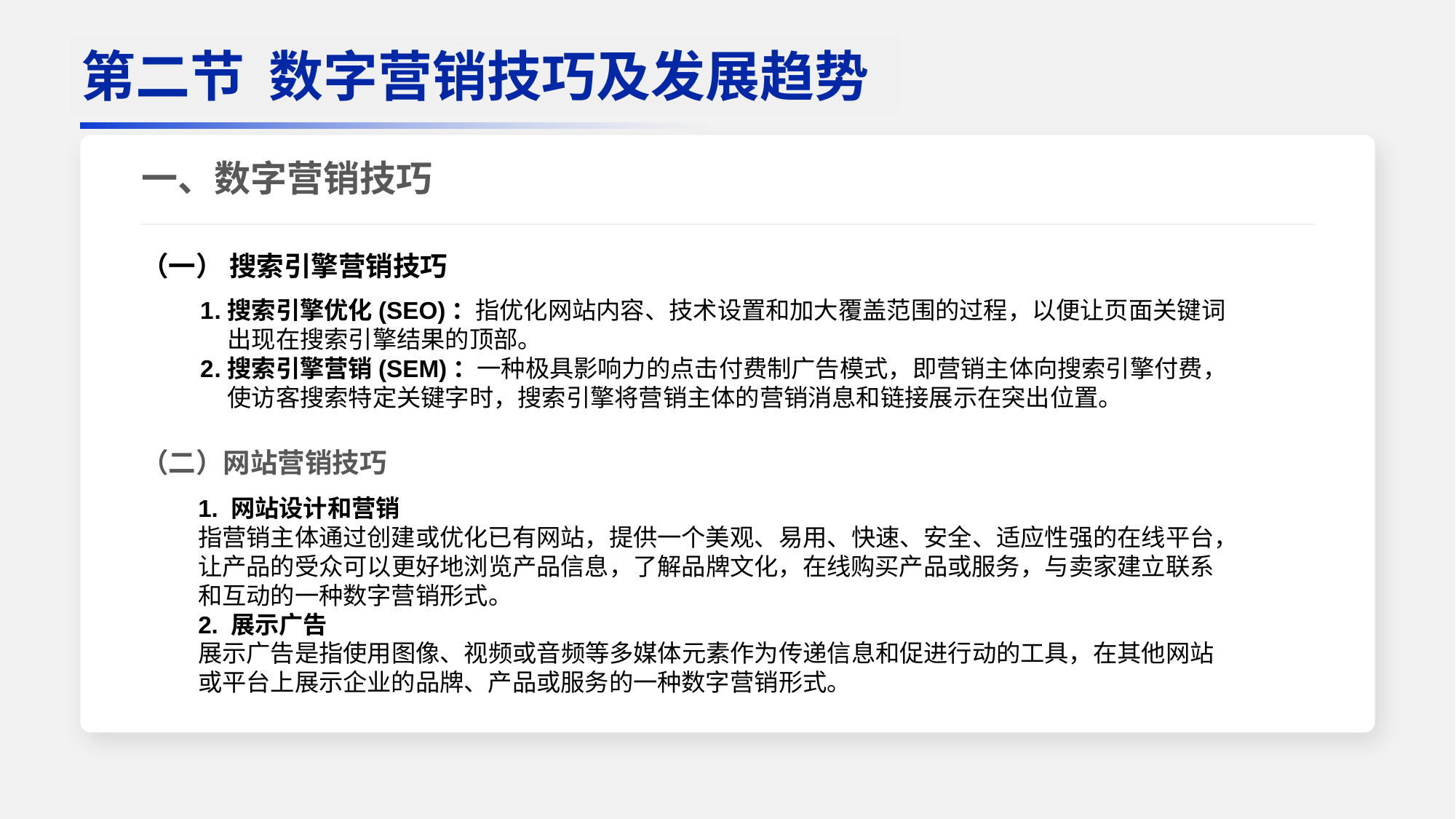

一、数字营销技巧
（一） 搜索引擎营销技巧
（二）网站营销技巧
第二节  数字营销技巧及发展趋势
搜索引擎优化(SEO)：指优化网站内容、技术设置和加大覆盖范围的过程，以便让页面关键词出现在搜索引擎结果的顶部。
搜索引擎营销(SEM)：一种极具影响力的点击付费制广告模式，即营销主体向搜索引擎付费，使访客搜索特定关键字时，搜索引擎将营销主体的营销消息和链接展示在突出位置。
1. 网站设计和营销
指营销主体通过创建或优化已有网站，提供一个美观、易用、快速、安全、适应性强的在线平台，让产品的受众可以更好地浏览产品信息，了解品牌文化，在线购买产品或服务，与卖家建立联系和互动的一种数字营销形式。
2. 展示广告
展示广告是指使用图像、视频或音频等多媒体元素作为传递信息和促进行动的工具，在其他网站或平台上展示企业的品牌、产品或服务的一种数字营销形式。